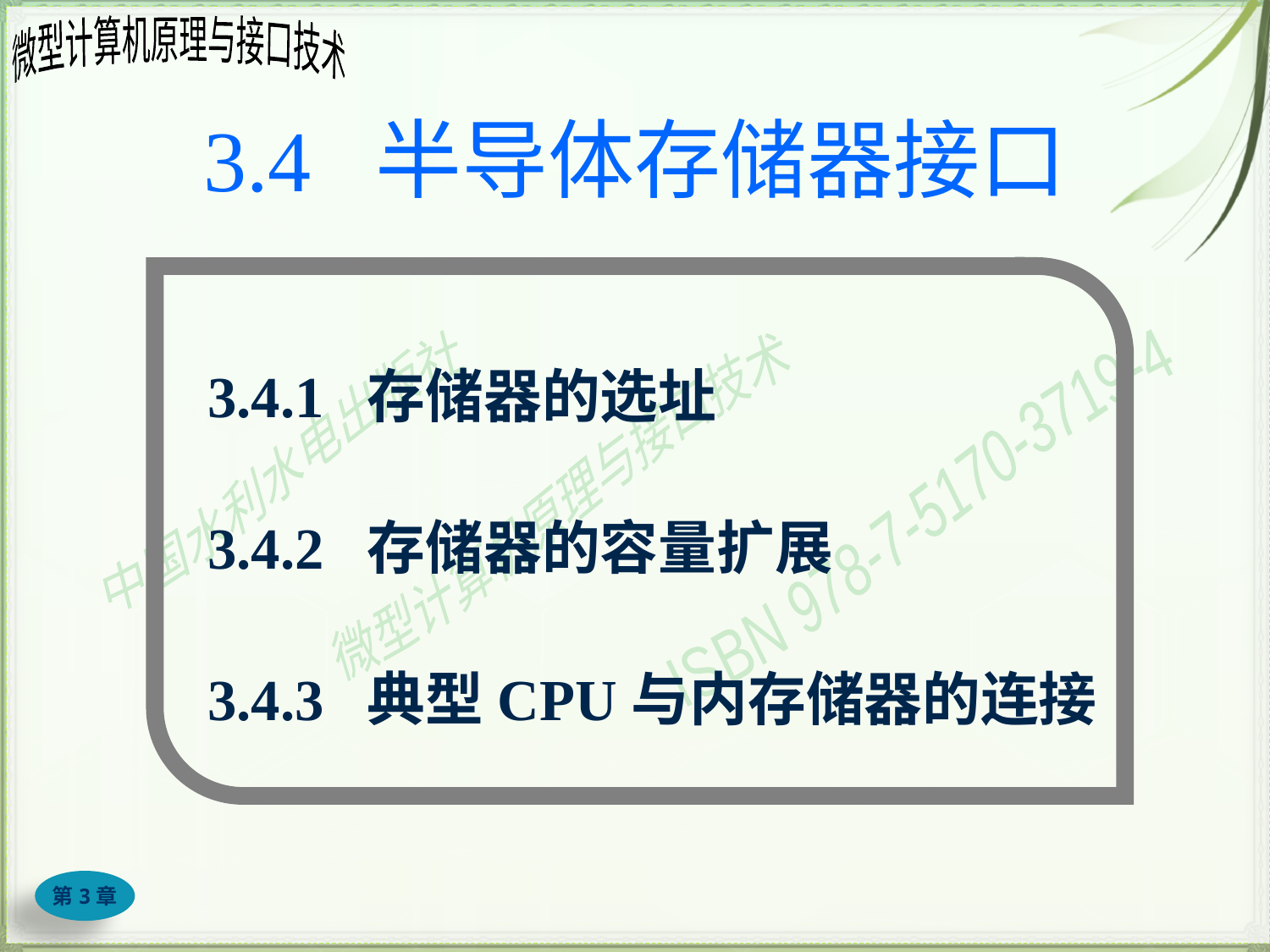

# 3.4  半导体存储器接口

3.4.1  存储器的选址
3.4.2  存储器的容量扩展
3.4.3  典型CPU与内存储器的连接